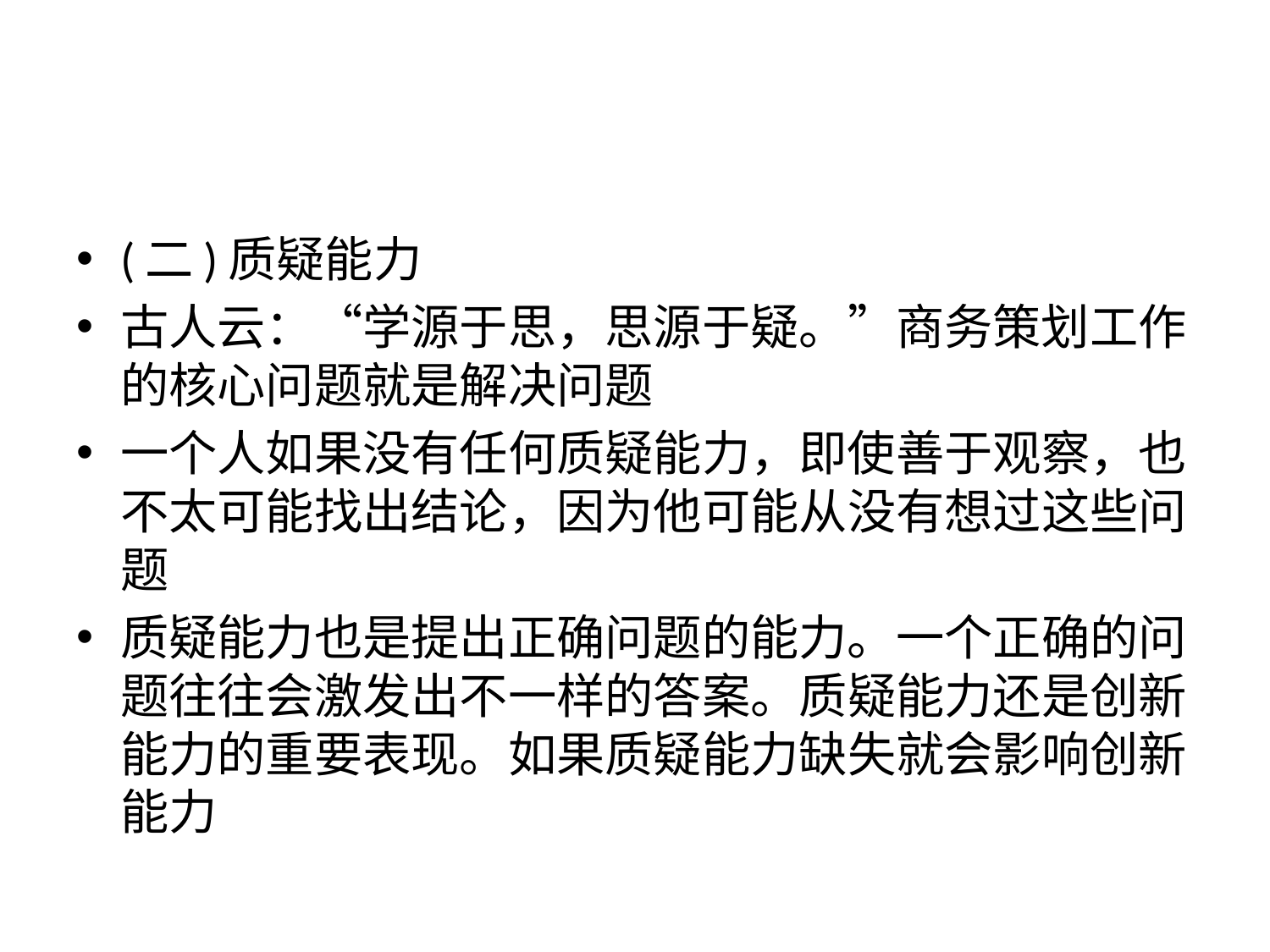

#
(二)质疑能力
古人云：“学源于思，思源于疑。”商务策划工作的核心问题就是解决问题
一个人如果没有任何质疑能力，即使善于观察，也不太可能找出结论，因为他可能从没有想过这些问题
质疑能力也是提出正确问题的能力。一个正确的问题往往会激发出不一样的答案。质疑能力还是创新能力的重要表现。如果质疑能力缺失就会影响创新能力